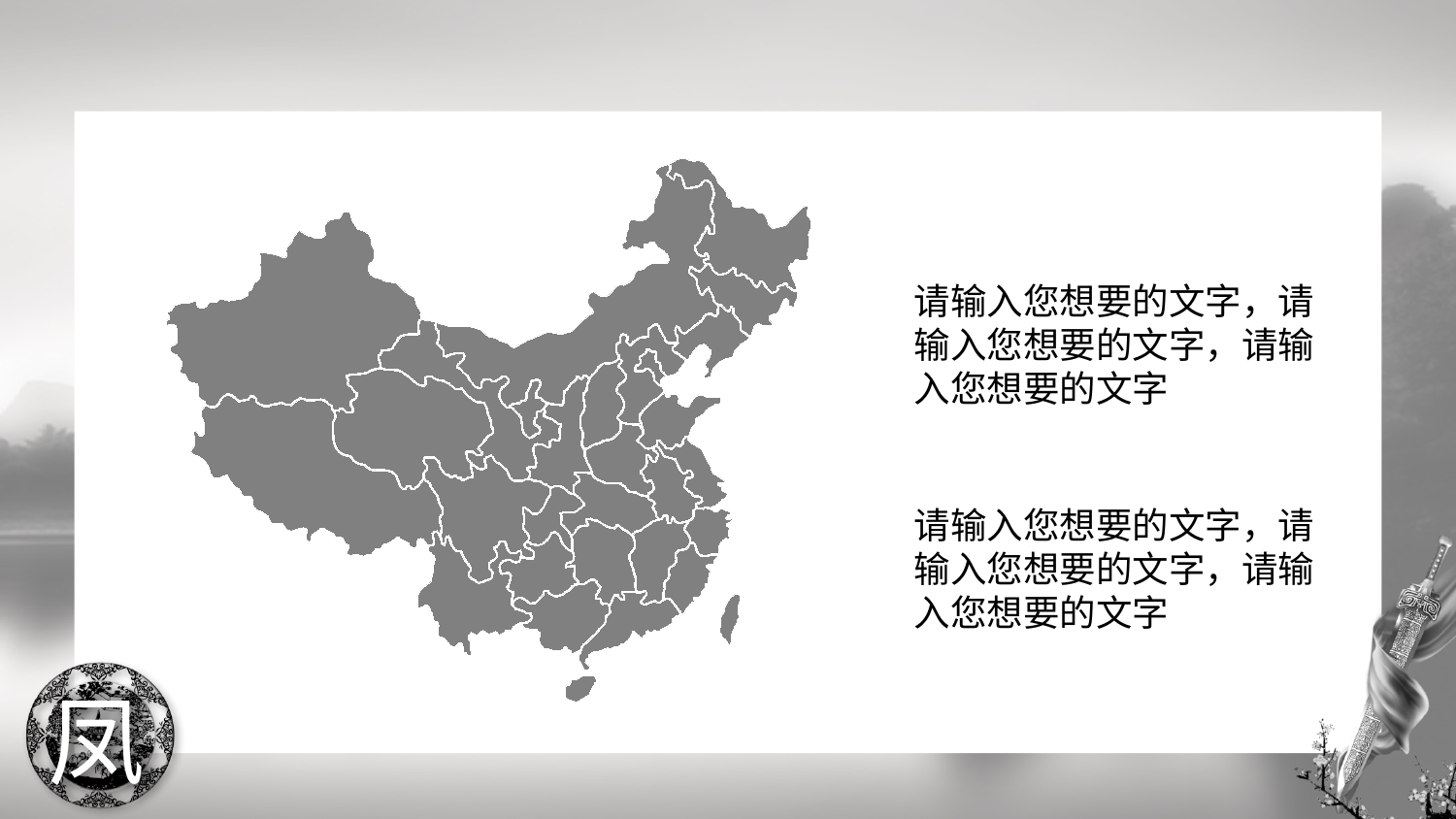

请输入您想要的文字，请输入您想要的文字，请输入您想要的文字

请输入您想要的文字，请输入您想要的文字，请输入您想要的文字